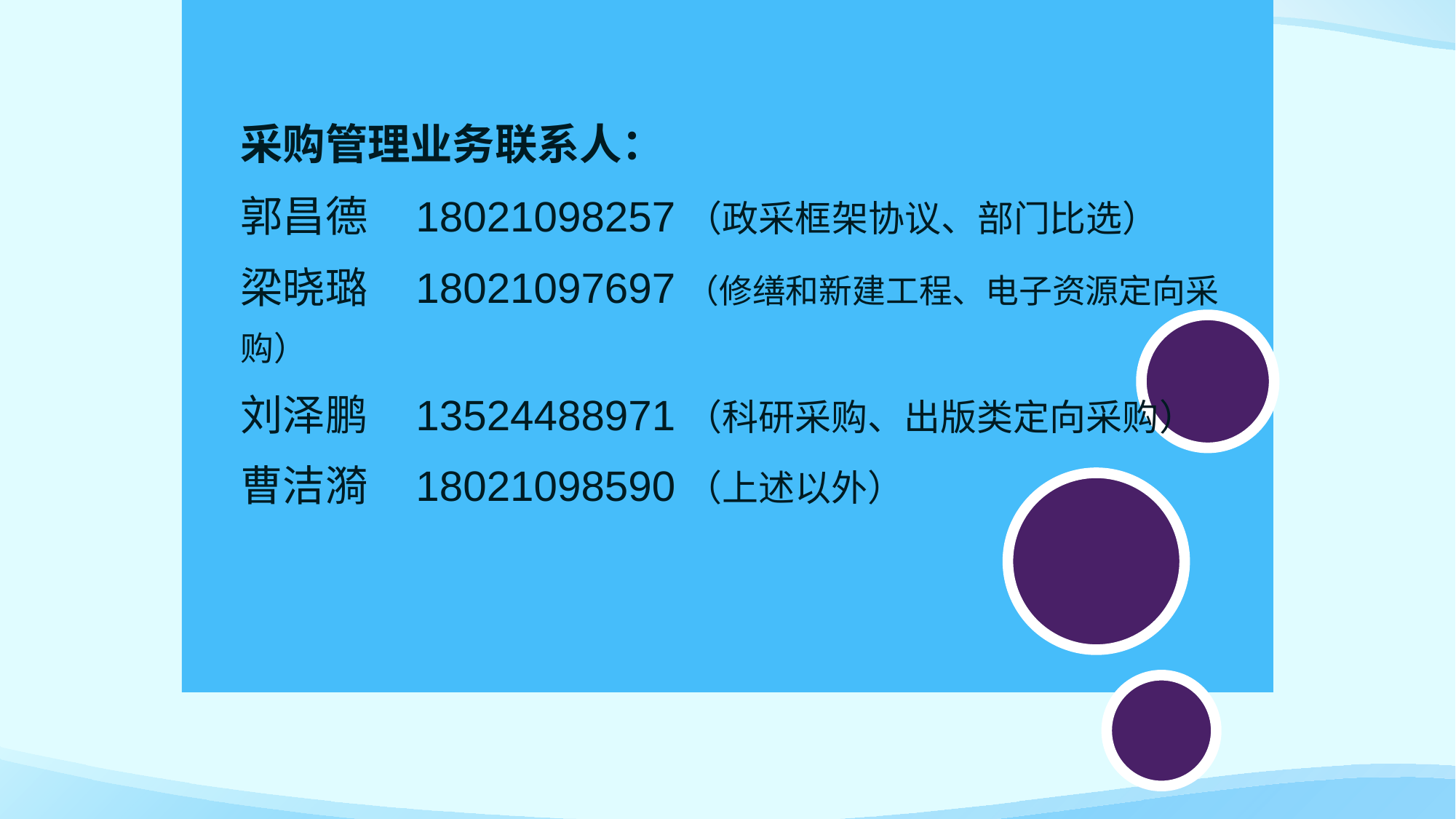

采购管理业务联系人：
郭昌德    18021098257（政采框架协议、部门比选）
梁晓璐    18021097697（修缮和新建工程、电子资源定向采购）
刘泽鹏    13524488971（科研采购、出版类定向采购）
曹洁漪    18021098590（上述以外）